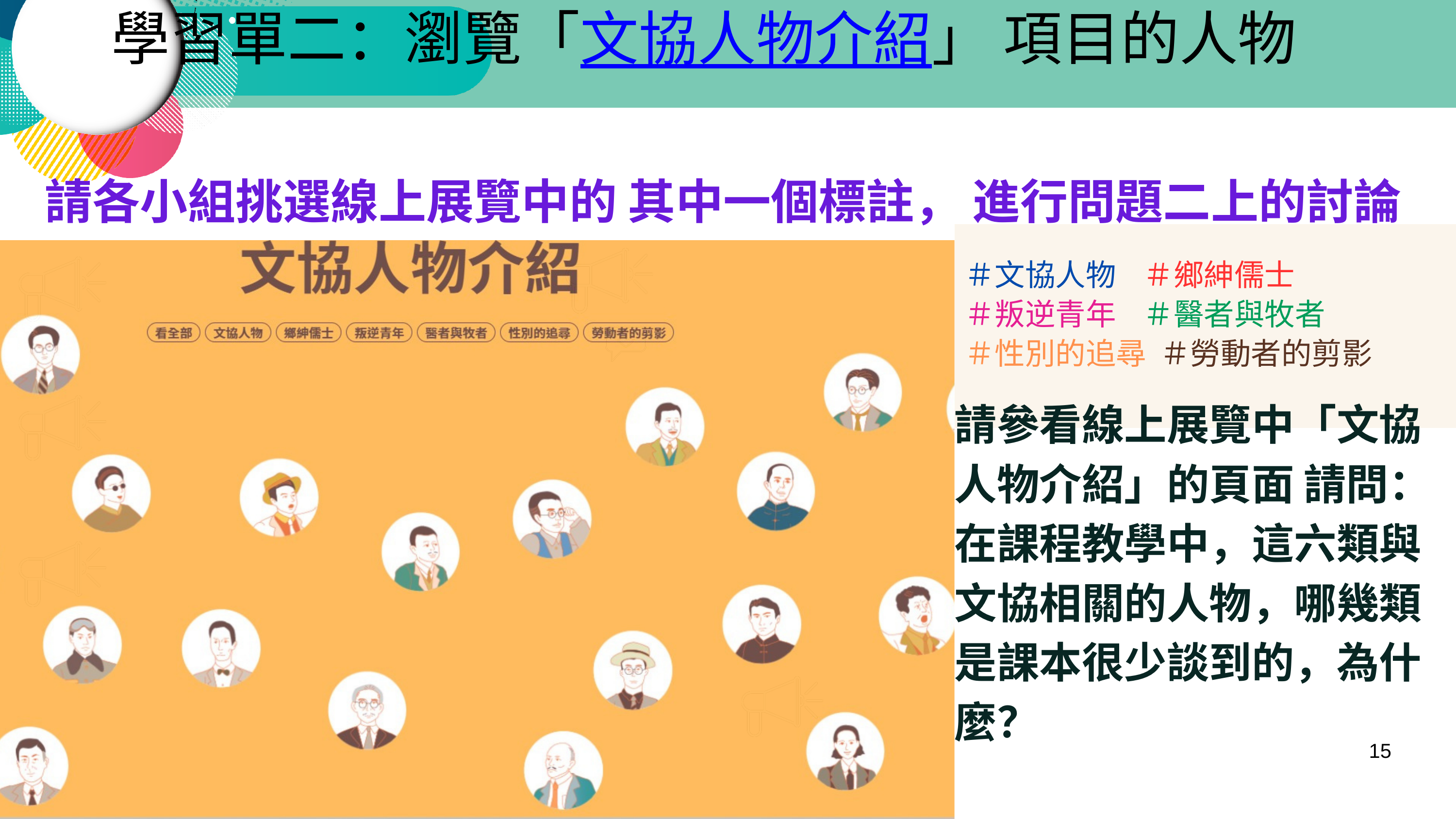

學習單二：瀏覽「文協人物介紹」 項目的人物
 請各小組挑選線上展覽中的 其中一個標註， 進行問題二上的討論

＃文協人物    ＃鄉紳儒士
＃叛逆青年    ＃醫者與牧者
＃性別的追尋  ＃勞動者的剪影

請參看線上展覽中「文協人物介紹」的頁面 請問：在課程教學中，這六類與文協相關的人物，哪幾類是課本很少談到的，為什麼？

15